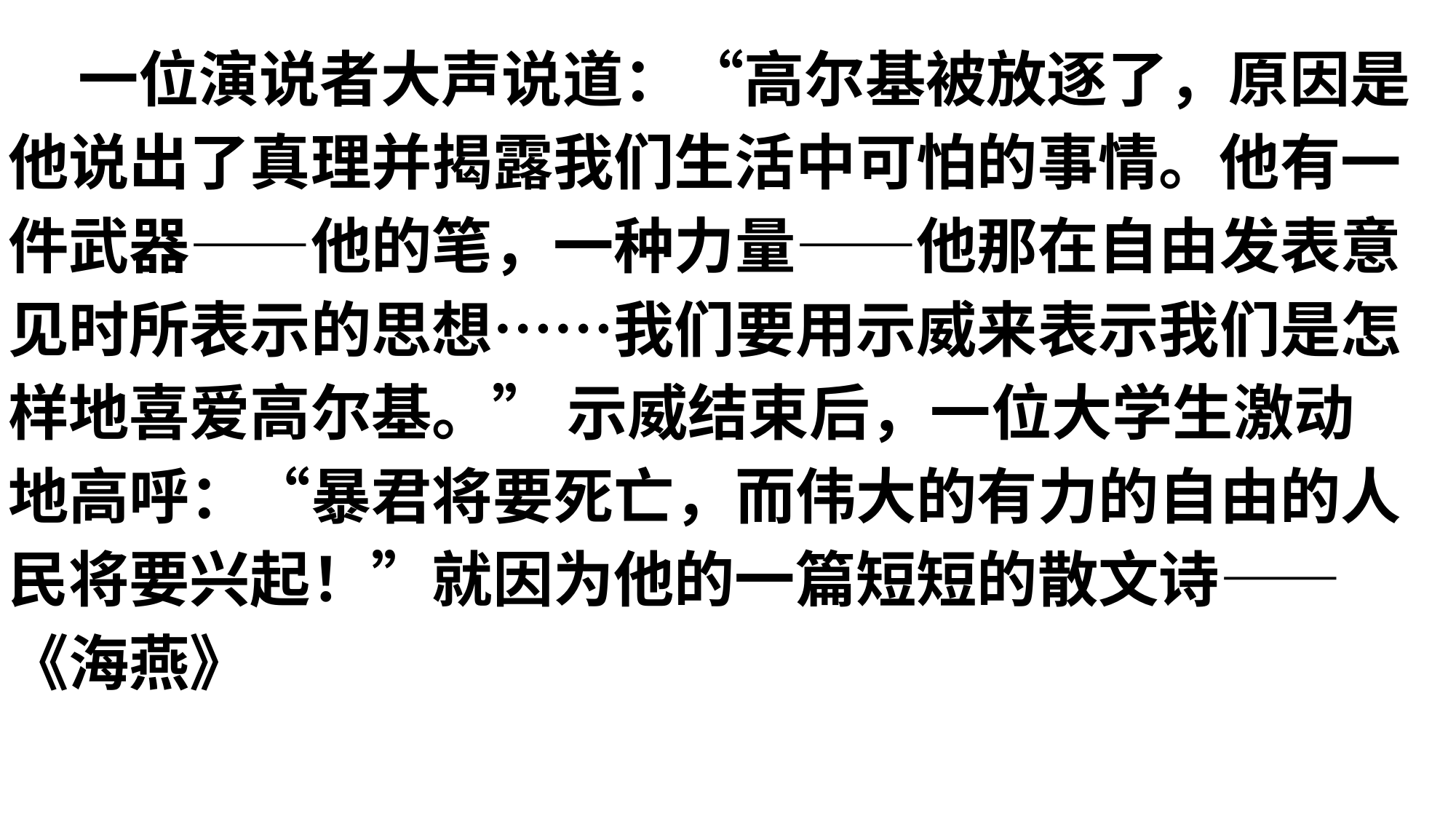

一位演说者大声说道：“高尔基被放逐了，原因是他说出了真理并揭露我们生活中可怕的事情。他有一件武器——他的笔，一种力量——他那在自由发表意见时所表示的思想……我们要用示威来表示我们是怎样地喜爱高尔基。” 示威结束后，一位大学生激动 地高呼：“暴君将要死亡，而伟大的有力的自由的人民将要兴起！”就因为他的一篇短短的散文诗——《海燕》